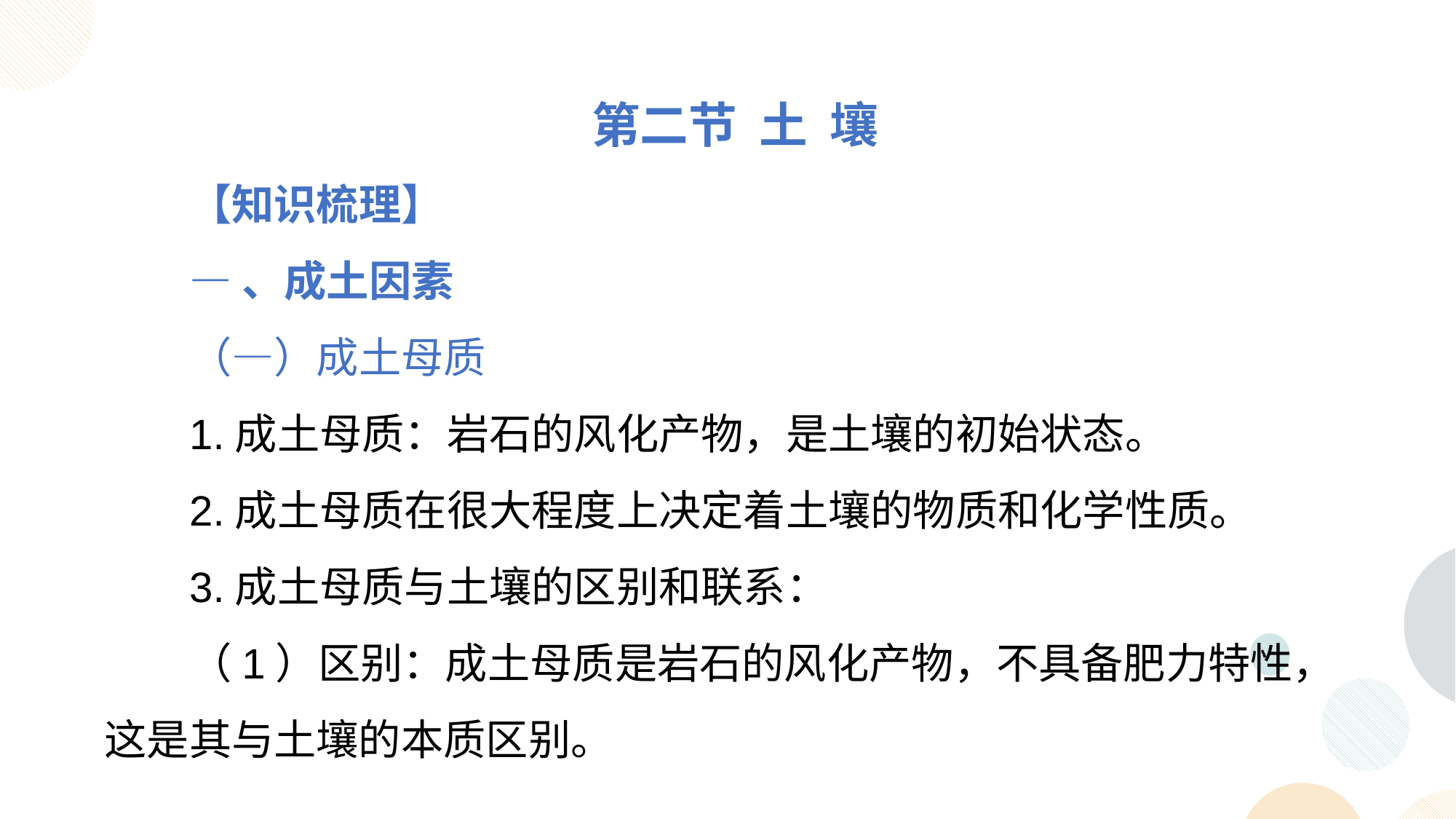

第二节  土  壤
【知识梳理】
—、成土因素
（—）成土母质
1.成土母质：岩石的风化产物，是土壤的初始状态。
2.成土母质在很大程度上决定着土壤的物质和化学性质。
3.成土母质与土壤的区别和联系：
（1）区别：成土母质是岩石的风化产物，不具备肥力特性，这是其与土壤的本质区别。